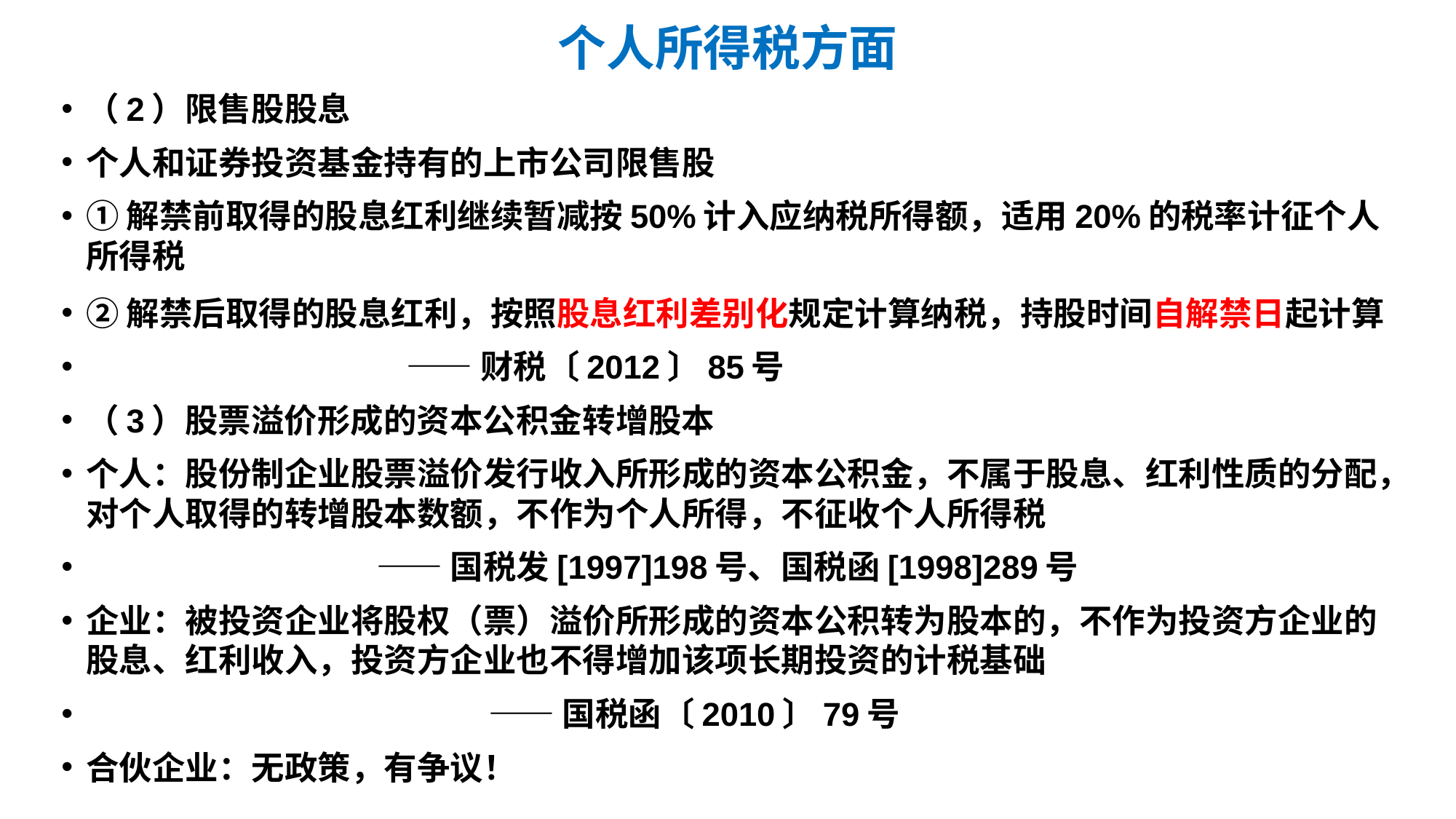

# 个人所得税方面
（2）限售股股息
个人和证券投资基金持有的上市公司限售股
①解禁前取得的股息红利继续暂减按50%计入应纳税所得额，适用20%的税率计征个人所得税
②解禁后取得的股息红利，按照股息红利差别化规定计算纳税，持股时间自解禁日起计算
                                           ——财税〔2012〕85号
（3）股票溢价形成的资本公积金转增股本
个人：股份制企业股票溢价发行收入所形成的资本公积金，不属于股息、红利性质的分配，对个人取得的转增股本数额，不作为个人所得，不征收个人所得税
                                       ——国税发[1997]198号、国税函[1998]289号
企业：被投资企业将股权（票）溢价所形成的资本公积转为股本的，不作为投资方企业的股息、红利收入，投资方企业也不得增加该项长期投资的计税基础
                                                      ——国税函〔2010〕79号
合伙企业：无政策，有争议！